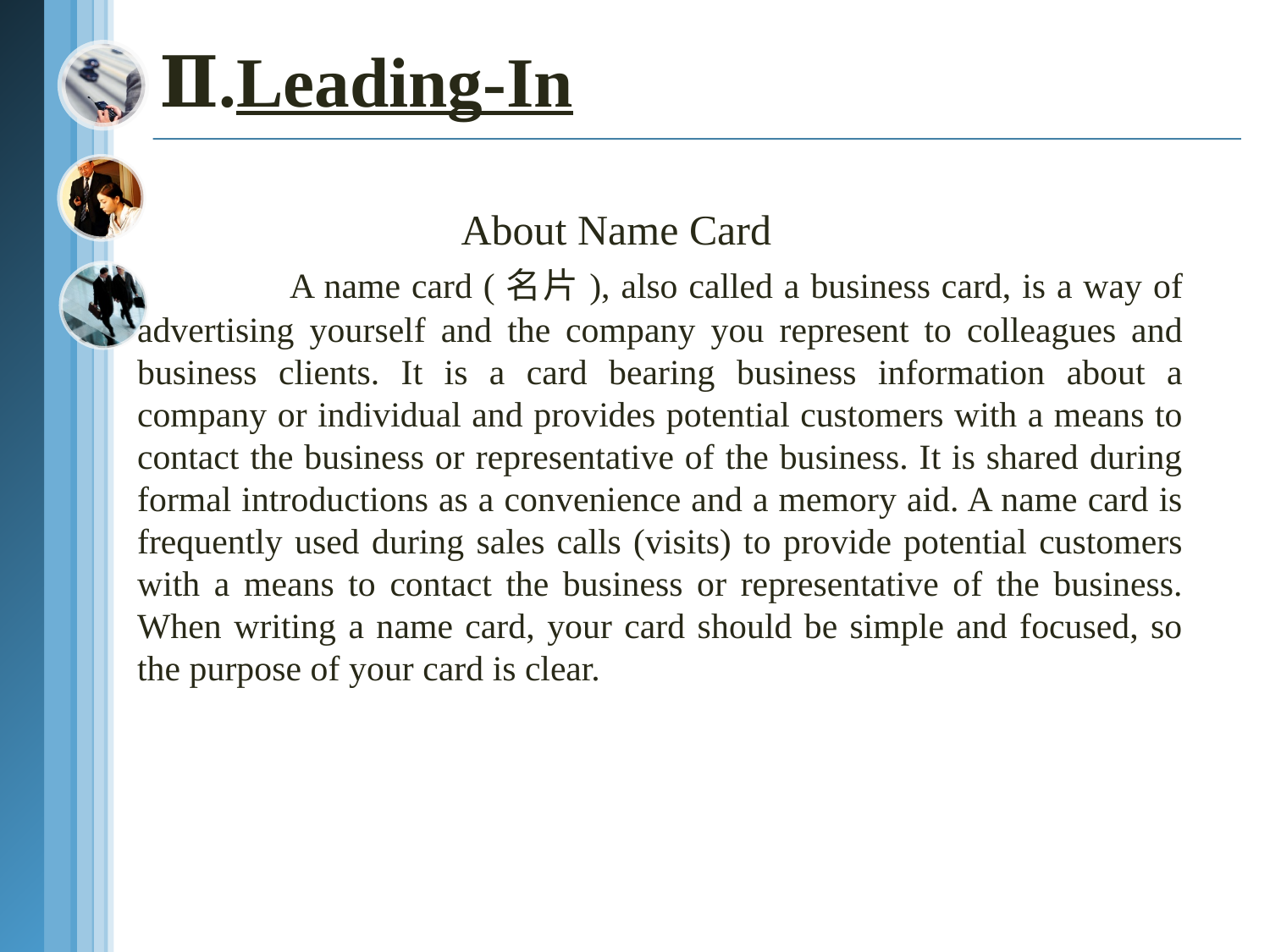

# Ⅱ.Leading-In

                     About Name Card
            A name card (名片), also called a business card, is a way of advertising yourself and the company you represent to colleagues and business clients. It is a card bearing business information about a company or individual and provides potential customers with a means to contact the business or representative of the business. It is shared during formal introductions as a convenience and a memory aid. A name card is frequently used during sales calls (visits) to provide potential customers with a means to contact the business or representative of the business. When writing a name card, your card should be simple and focused, so the purpose of your card is clear.